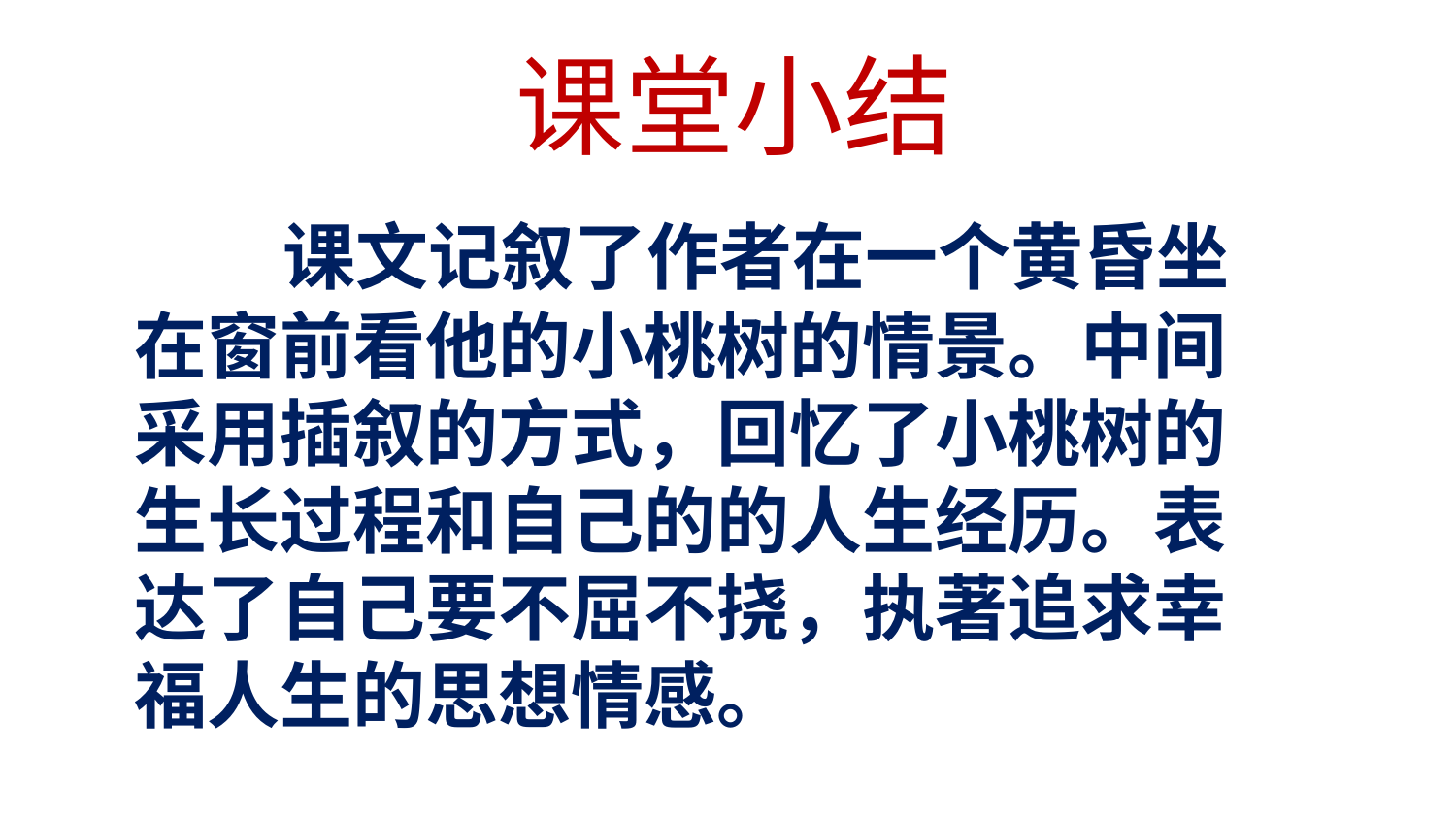

课堂小结
# 课文记叙了作者在一个黄昏坐在窗前看他的小桃树的情景。中间采用插叙的方式，回忆了小桃树的生长过程和自己的的人生经历。表达了自己要不屈不挠，执著追求幸福人生的思想情感。